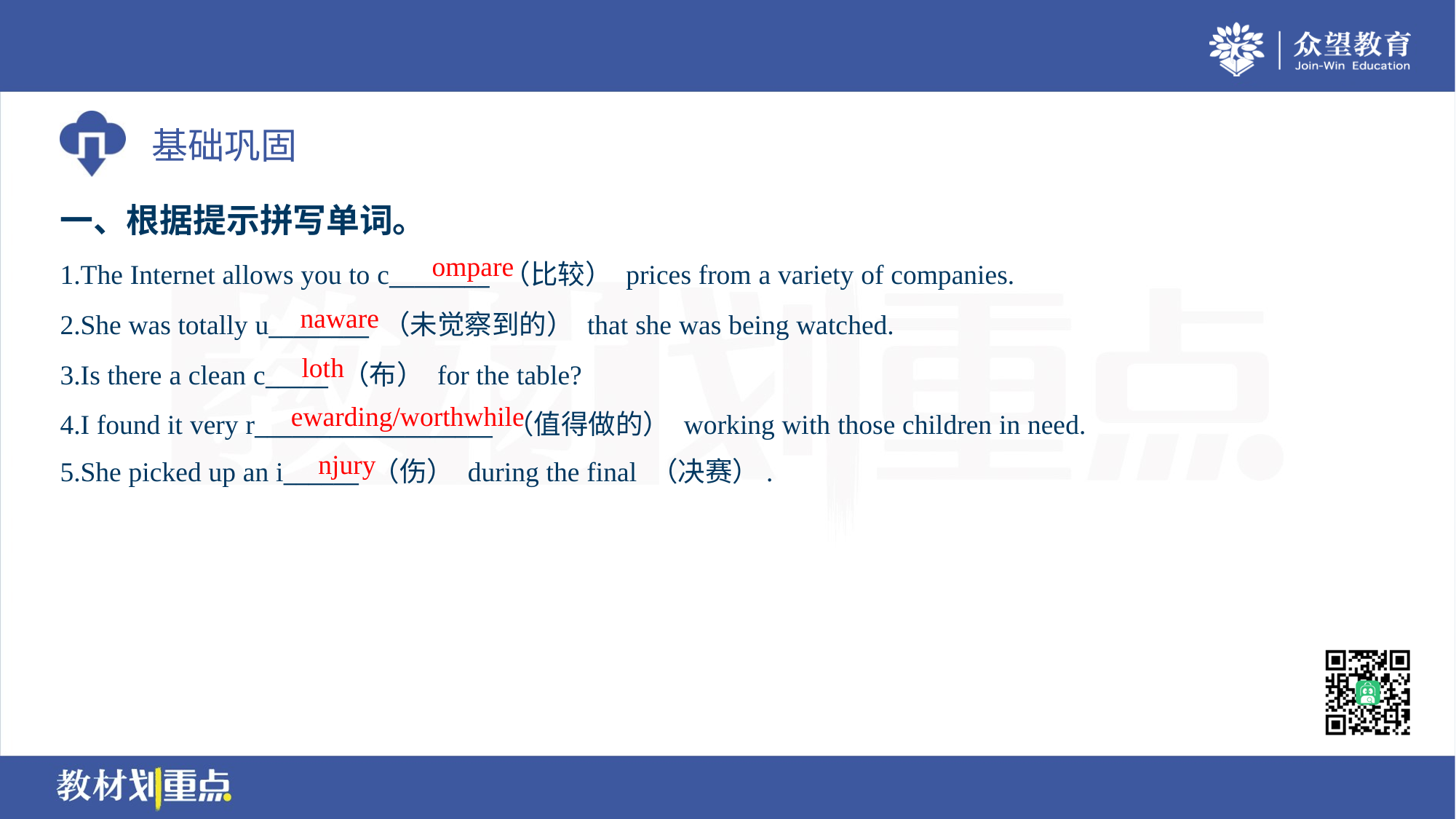

一、根据提示拼写单词。
ompare
1.The Internet allows you to c________ （比较） prices from a variety of companies.
2.She was totally u________ （未觉察到的） that she was being watched.
3.Is there a clean c_____ （布） for the table?
4.I found it very r___________________ （值得做的） working with those children in need.
5.She picked up an i______ （伤） during the final （决赛）.
naware
loth
ewarding/worthwhile
njury